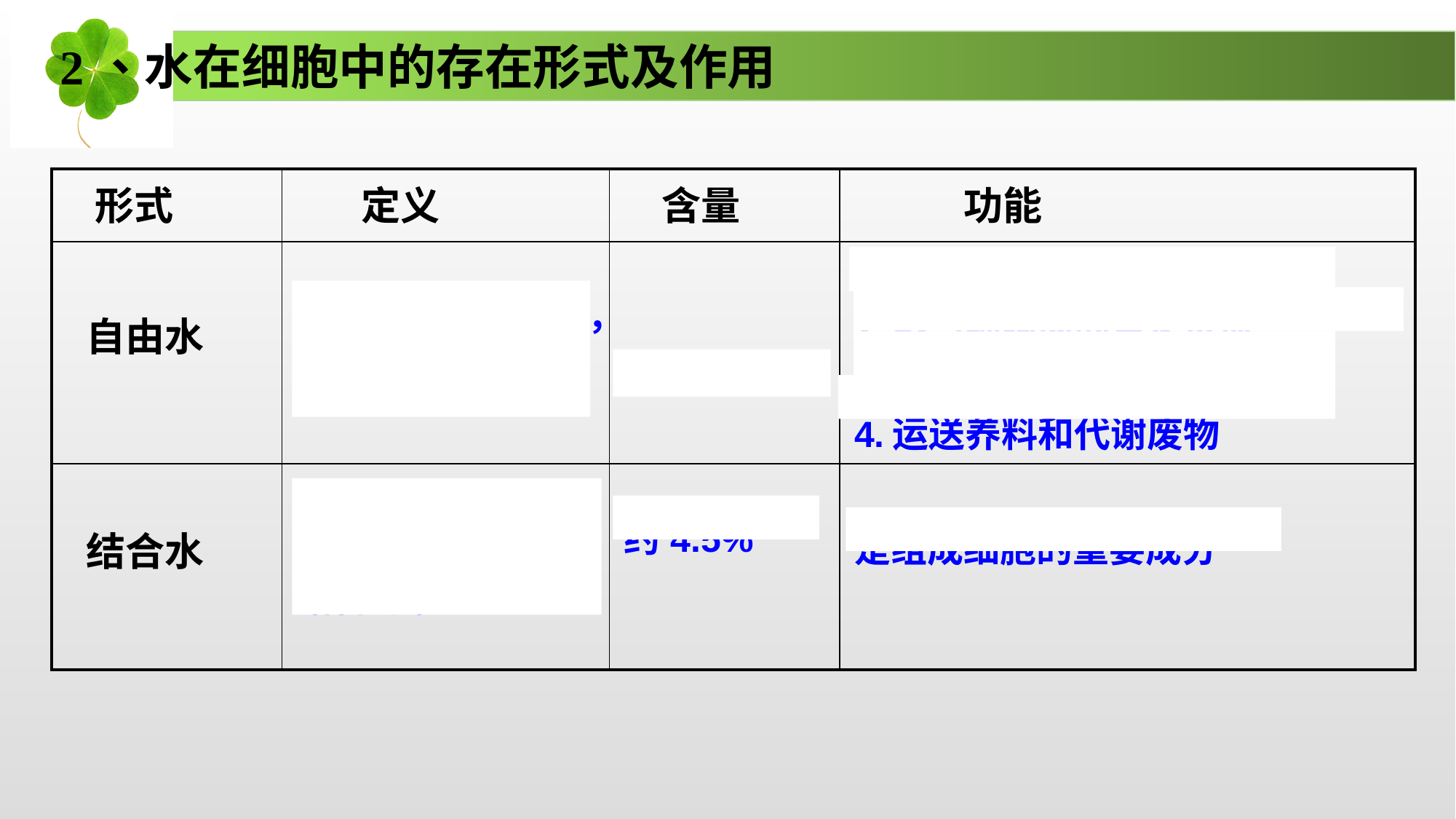

2、水在细胞中的存在形式及作用
| 形式 | 定义 | 含量 | 功能 |
| --- | --- | --- | --- |
|  | 细胞中游离态的水，可以自由流动 | 95%以上 | 1.是细胞内的良好溶剂 2.参与细胞内的生化反应 3.为细胞提供液体环境 4.运送养料和代谢废物 |
|  | 细胞中与其他物质结合的水 | 约4.5% | 是组成细胞的重要成分 |

自由水

结合水